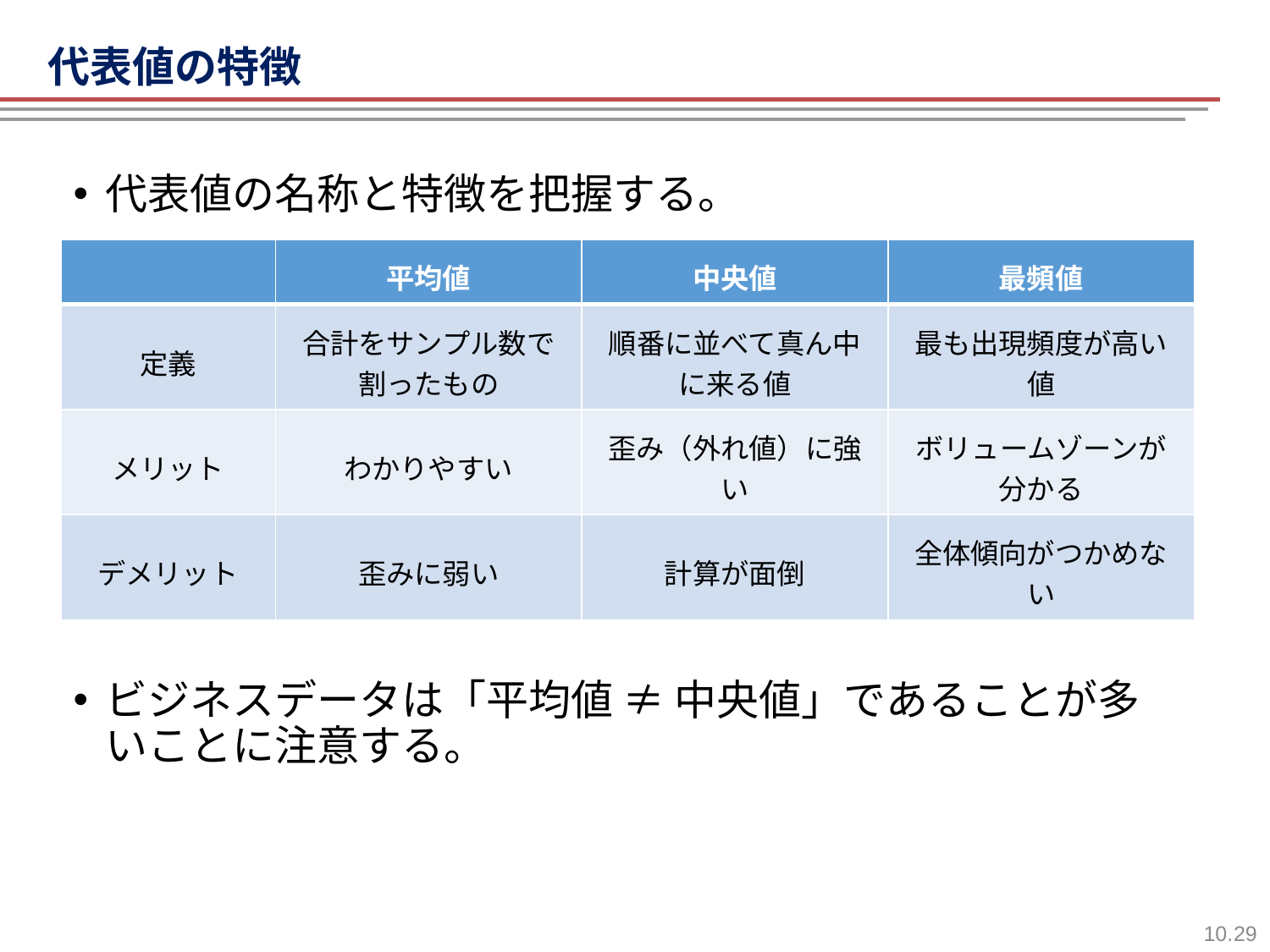

# データの特徴
代表値の特徴

代表値の名称と特徴を把握する。

ビジネスデータは「平均値 ≠ 中央値」であることが多いことに注意する。
|  | 平均値 | 中央値 | 最頻値 |
| --- | --- | --- | --- |
| 定義 | 合計をサンプル数で割ったもの | 順番に並べて真ん中に来る値 | 最も出現頻度が高い値 |
| メリット | わかりやすい | 歪み（外れ値）に強い | ボリュームゾーンが 分かる |
| デメリット | 歪みに弱い | 計算が面倒 | 全体傾向がつかめない |
29